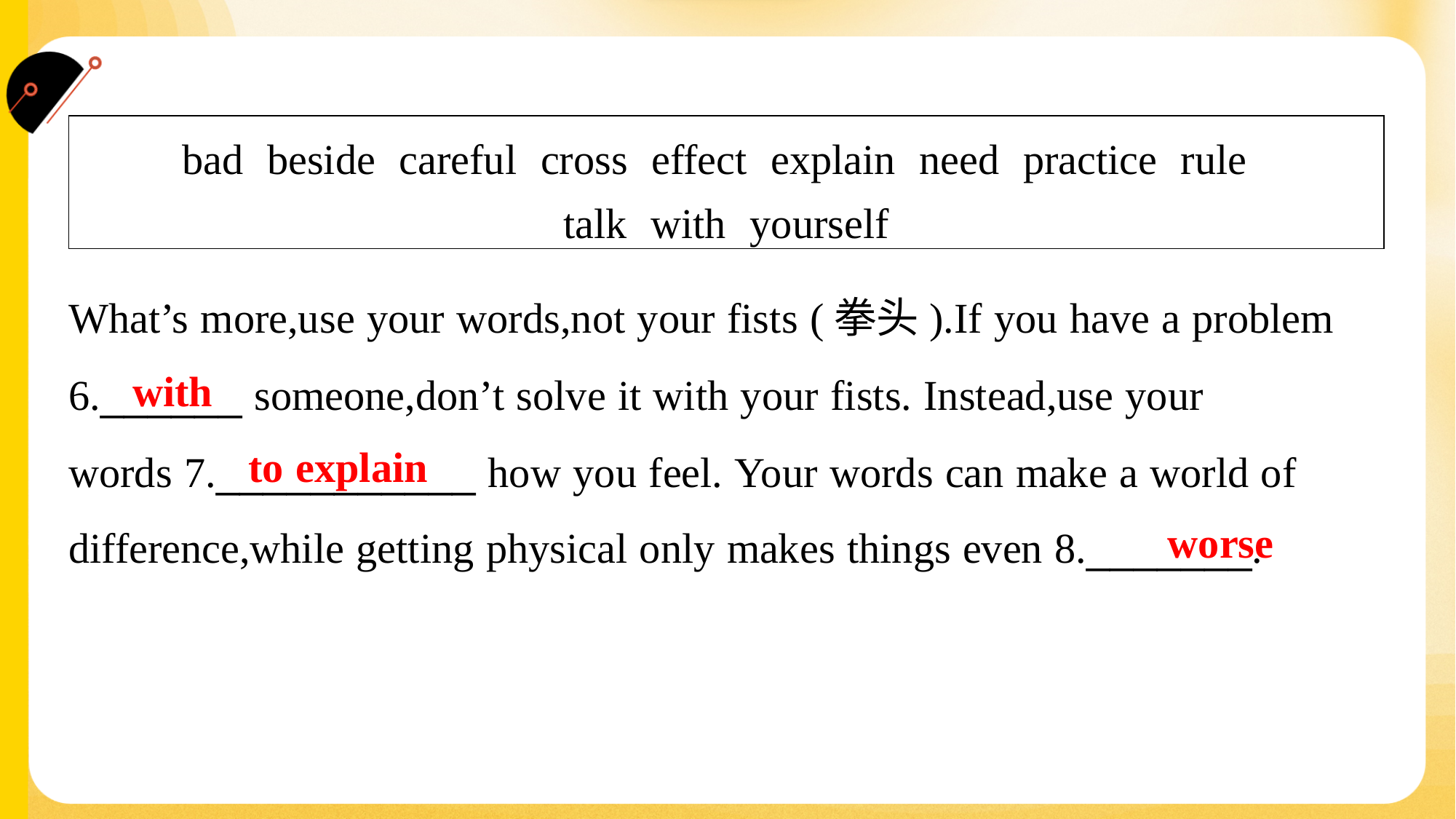

| bad beside careful cross effect explain need practice rule talk with yourself |
| --- |
What’s more,use your words,not your fists (拳头).If you have a problem
6.______ someone,don’t solve it with your fists. Instead,use your
words 7.___________ how you feel. Your words can make a world of
difference,while getting physical only makes things even 8._______.#1.2
with
to explain
worse